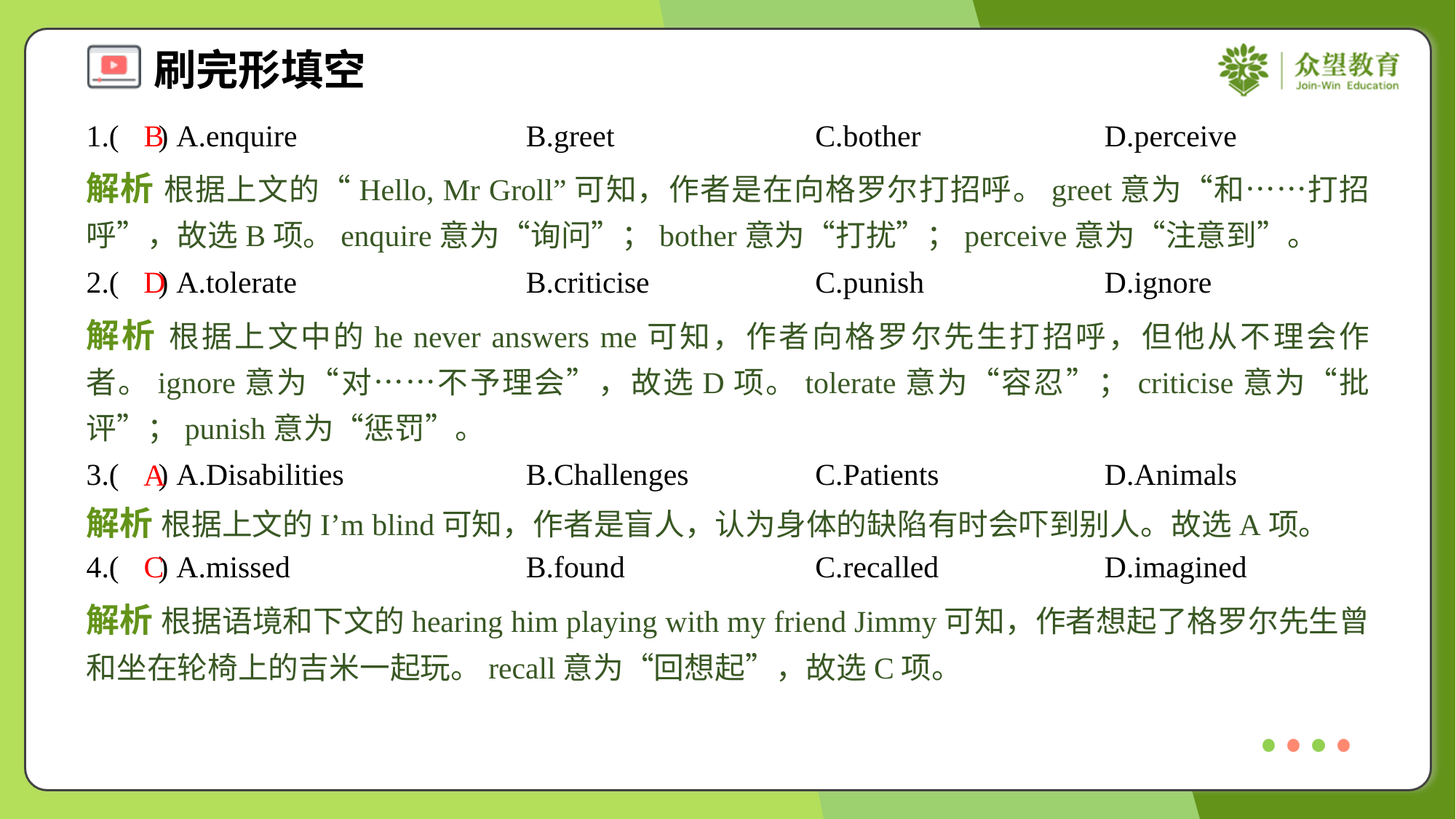

1.(     ) A.enquire	B.greet	C.bother	D.perceive
B
解析 根据上文的“Hello, Mr Groll”可知，作者是在向格罗尔打招呼。greet意为“和……打招呼”，故选B项。enquire意为“询问”；bother意为“打扰”；perceive意为“注意到”。
2.(     ) A.tolerate	B.criticise	C.punish	D.ignore
D
解析 根据上文中的he never answers me可知，作者向格罗尔先生打招呼，但他从不理会作者。ignore意为“对……不予理会”，故选D项。tolerate意为“容忍”；criticise意为“批评”；punish意为“惩罚”。
3.(     ) A.Disabilities	B.Challenges	C.Patients	D.Animals
A
解析 根据上文的I’m blind可知，作者是盲人，认为身体的缺陷有时会吓到别人。故选A项。
4.(     ) A.missed	B.found	C.recalled	D.imagined
C
解析 根据语境和下文的hearing him playing with my friend Jimmy可知，作者想起了格罗尔先生曾和坐在轮椅上的吉米一起玩。recall意为“回想起”，故选C项。